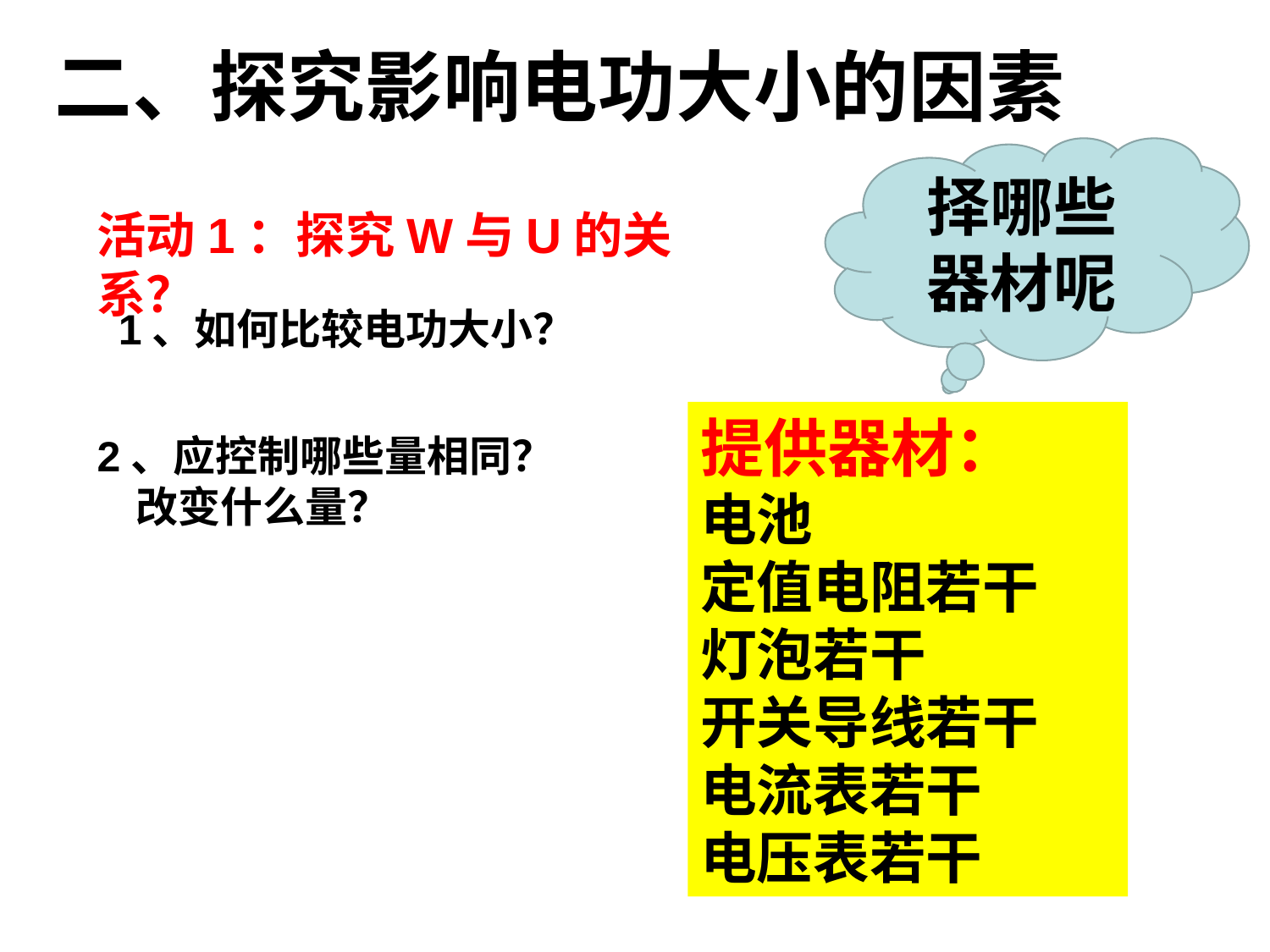

二、探究影响电功大小的因素
择哪些器材呢
活动1：探究W与U的关系？
1、如何比较电功大小？

提供器材：
电池
定值电阻若干
灯泡若干
开关导线若干
电流表若干
电压表若干
2、应控制哪些量相同？
   改变什么量？